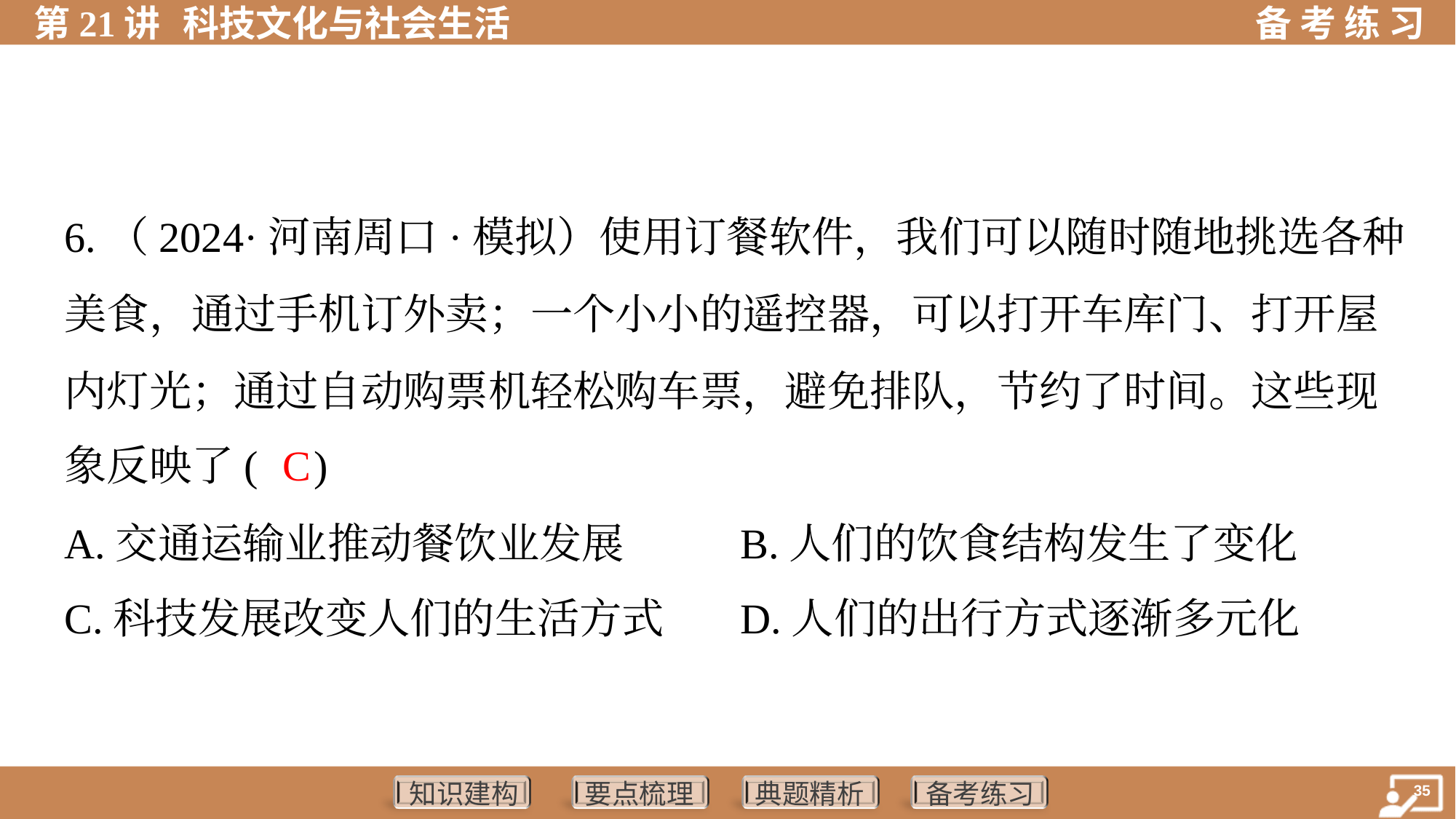

6.（2024·河南周口·模拟）使用订餐软件，我们可以随时随地挑选各种
美食，通过手机订外卖；一个小小的遥控器，可以打开车库门、打开屋
内灯光；通过自动购票机轻松购车票，避免排队，节约了时间。这些现
象反映了(     )
C
A.交通运输业推动餐饮业发展	B.人们的饮食结构发生了变化
C.科技发展改变人们的生活方式	D.人们的出行方式逐渐多元化